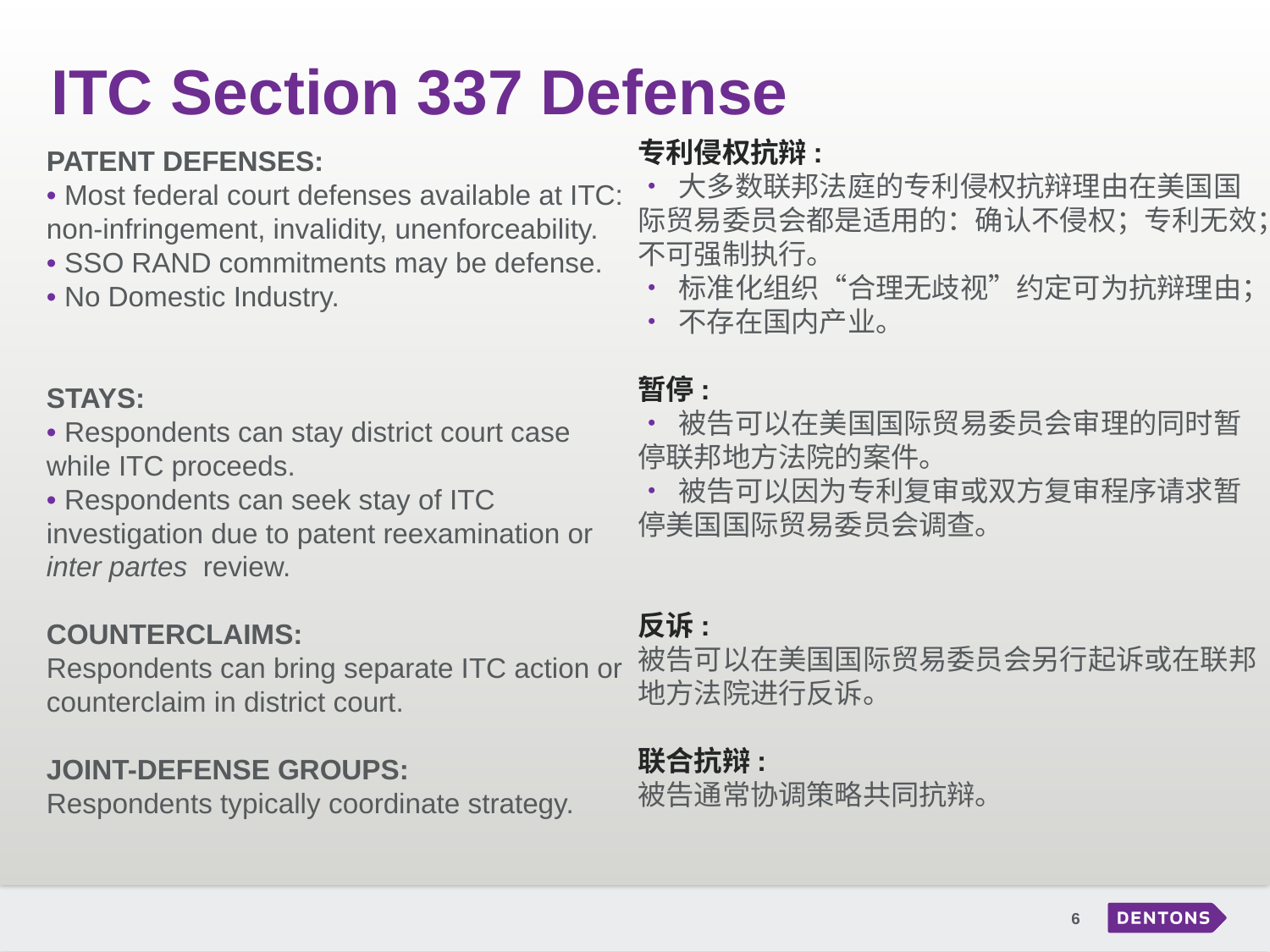

# ITC Section 337 Defense
专利侵权抗辩:
• 大多数联邦法庭的专利侵权抗辩理由在美国国际贸易委员会都是适用的：确认不侵权；专利无效；不可强制执行。
• 标准化组织“合理无歧视”约定可为抗辩理由；
• 不存在国内产业。
暂停:
• 被告可以在美国国际贸易委员会审理的同时暂停联邦地方法院的案件。
• 被告可以因为专利复审或双方复审程序请求暂停美国国际贸易委员会调查。

反诉:
被告可以在美国国际贸易委员会另行起诉或在联邦地方法院进行反诉。
联合抗辩:
被告通常协调策略共同抗辩。
PATENT DEFENSES:
• Most federal court defenses available at ITC:  non-infringement, invalidity, unenforceability.
• SSO RAND commitments may be defense.
• No Domestic Industry.
STAYS:
• Respondents can stay district court case while ITC proceeds.
• Respondents can seek stay of ITC investigation due to patent reexamination or inter partes  review.
COUNTERCLAIMS:
Respondents can bring separate ITC action or counterclaim in district court.
JOINT-DEFENSE GROUPS:
Respondents typically coordinate strategy.
6